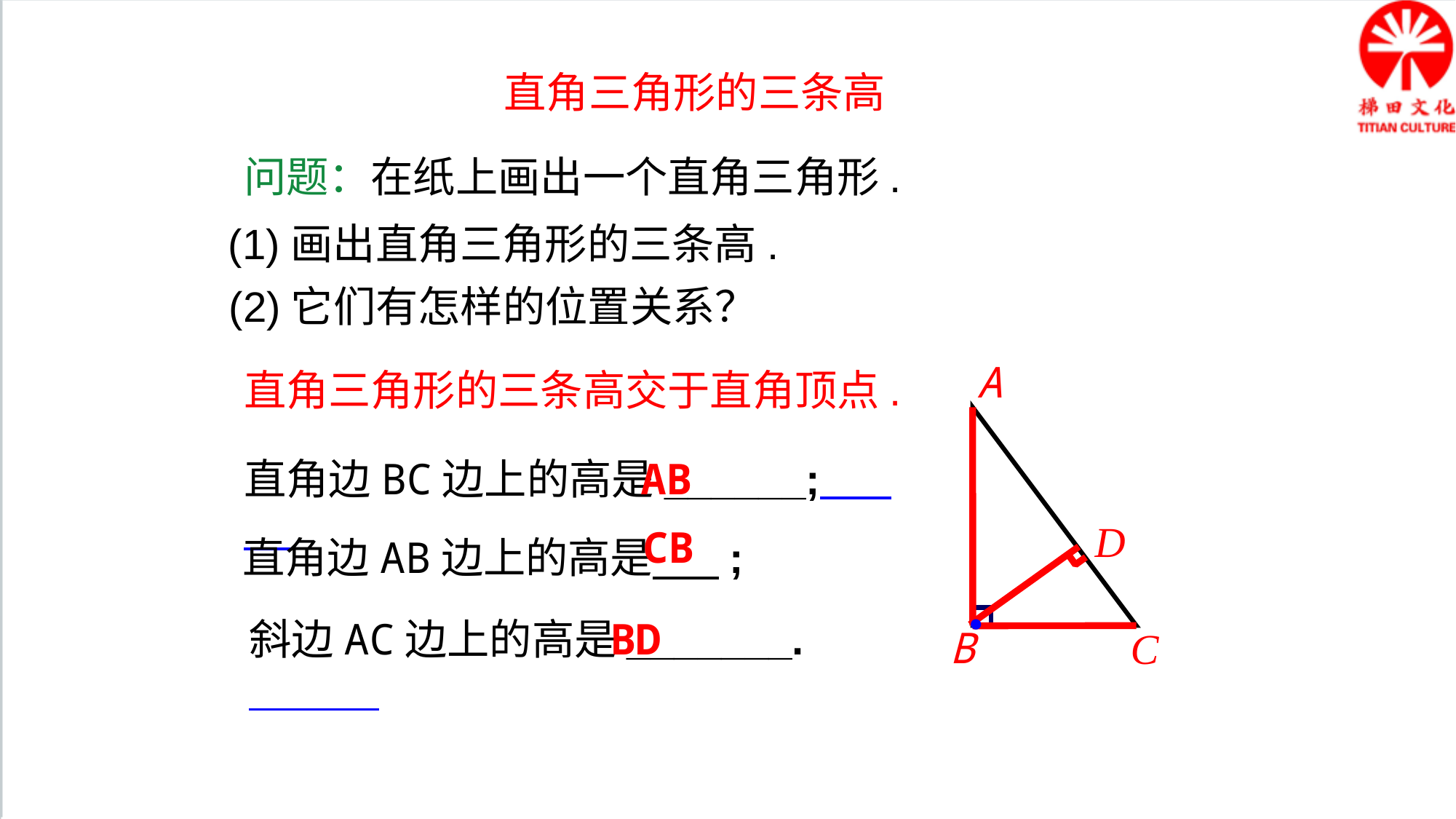

直角三角形的三条高
问题：在纸上画出一个直角三角形.
(1)画出直角三角形的三条高.
(2)它们有怎样的位置关系？
A
直角三角形的三条高交于直角顶点.

直角边BC边上的高是______;
AB
D
CB

直角边AB边上的高是       ;
●
斜边AC边上的高是_______.
BD

B
C